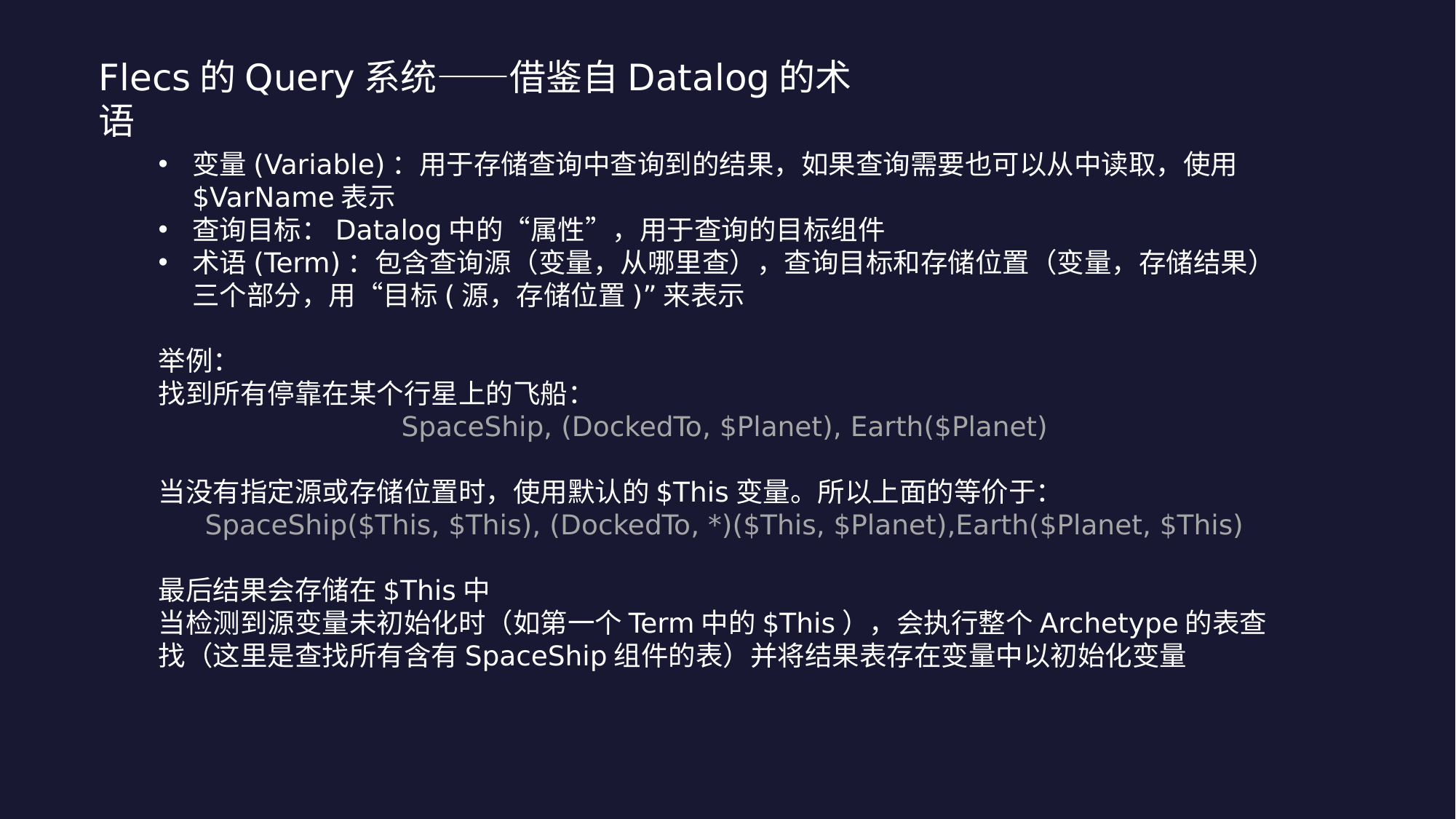

Flecs的Query系统——借鉴自Datalog的术语
变量(Variable)：用于存储查询中查询到的结果，如果查询需要也可以从中读取，使用$VarName表示
查询目标：Datalog中的“属性”，用于查询的目标组件
术语(Term)：包含查询源（变量，从哪里查），查询目标和存储位置（变量，存储结果）三个部分，用“目标(源，存储位置)”来表示

举例：
找到所有停靠在某个行星上的飞船：
SpaceShip, (DockedTo, $Planet), Earth($Planet)

当没有指定源或存储位置时，使用默认的$This变量。所以上面的等价于：
SpaceShip($This, $This), (DockedTo, *)($This, $Planet),Earth($Planet, $This)

最后结果会存储在$This中
当检测到源变量未初始化时（如第一个Term中的$This），会执行整个Archetype的表查找（这里是查找所有含有SpaceShip组件的表）并将结果表存在变量中以初始化变量